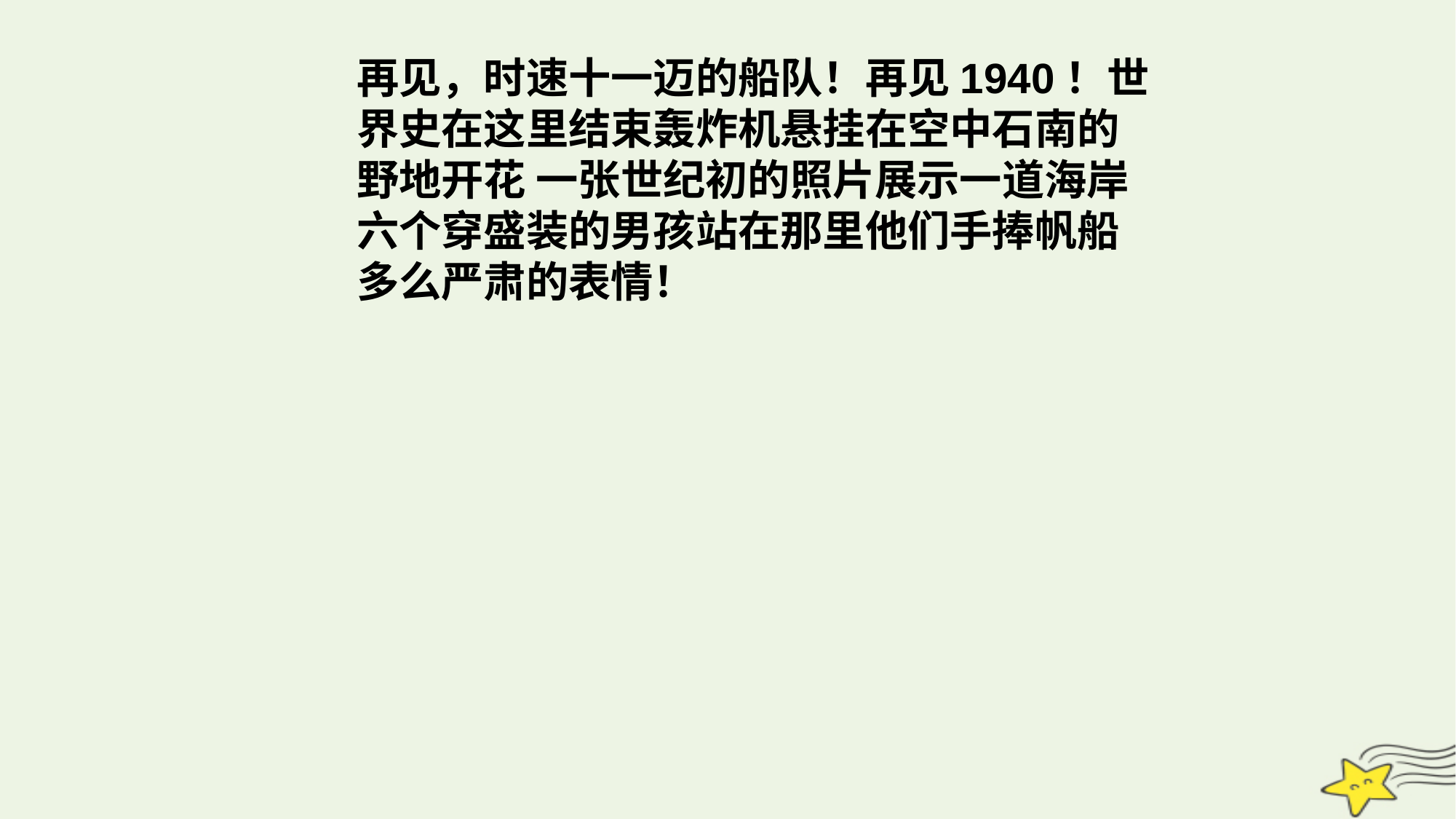

再见，时速十一迈的船队！再见1940！世界史在这里结束轰炸机悬挂在空中石南的野地开花 一张世纪初的照片展示一道海岸六个穿盛装的男孩站在那里他们手捧帆船多么严肃的表情！